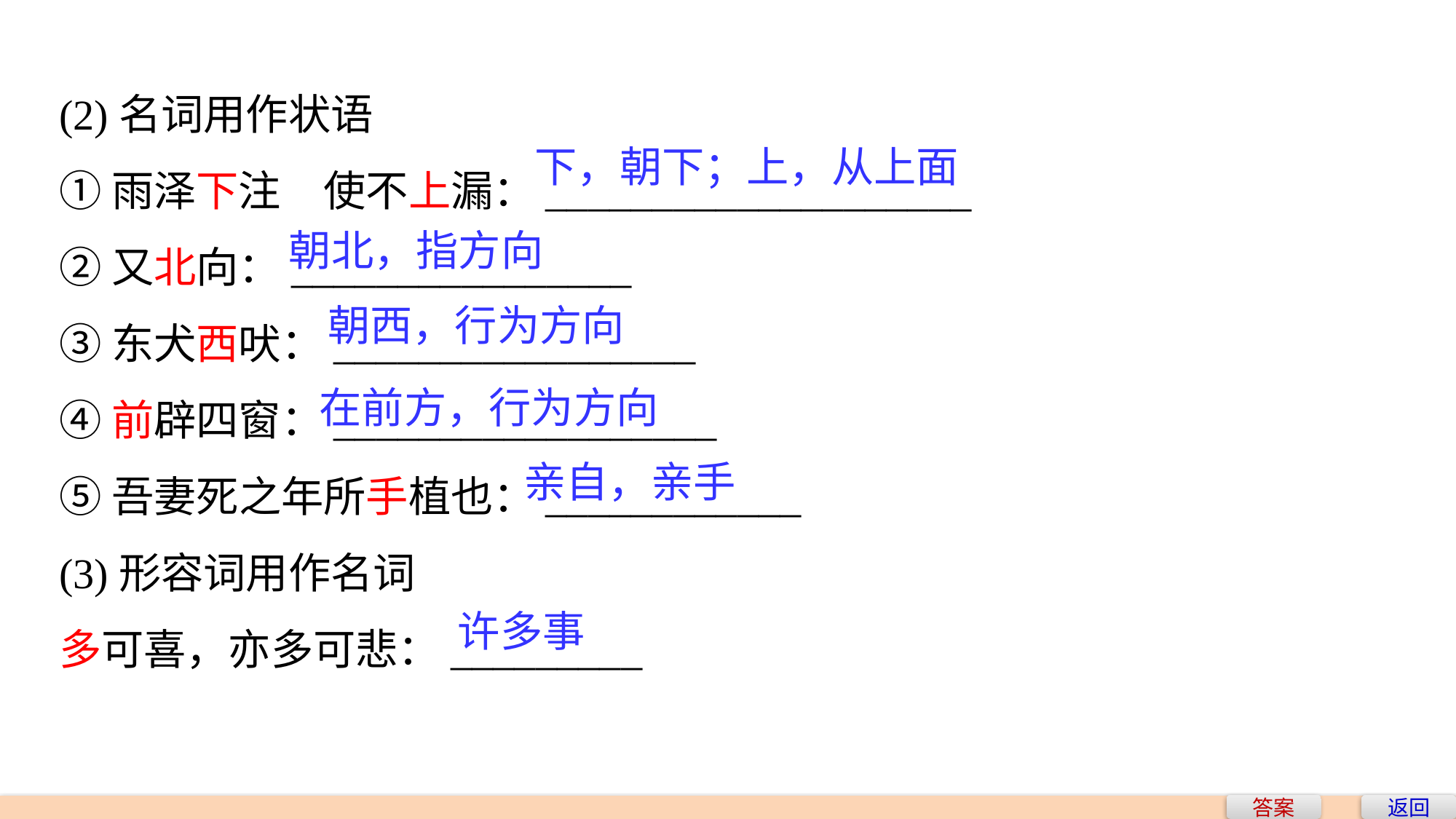

(2)名词用作状语
①雨泽下注　使不上漏：____________________
②又北向：________________
③东犬西吠：_________________
④前辟四窗：__________________
⑤吾妻死之年所手植也：____________
(3)形容词用作名词
多可喜，亦多可悲：_________
下，朝下；上，从上面
朝北，指方向
朝西，行为方向
在前方，行为方向
亲自，亲手
许多事
答案
返回